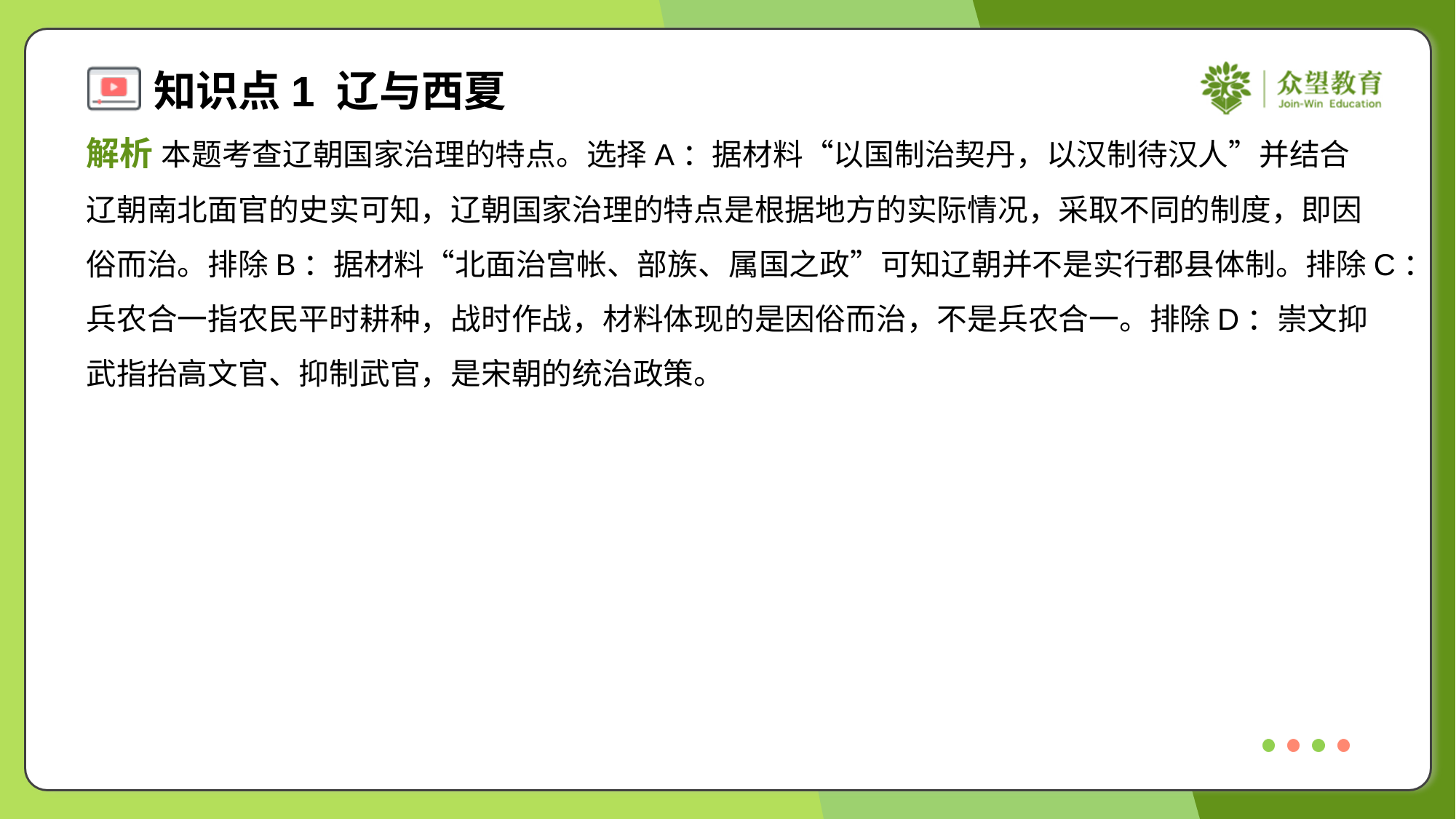

解析 本题考查辽朝国家治理的特点。选择A：据材料“以国制治契丹，以汉制待汉人”并结合
辽朝南北面官的史实可知，辽朝国家治理的特点是根据地方的实际情况，采取不同的制度，即因
俗而治。排除B：据材料“北面治宫帐、部族、属国之政”可知辽朝并不是实行郡县体制。排除C：
兵农合一指农民平时耕种，战时作战，材料体现的是因俗而治，不是兵农合一。排除D：崇文抑
武指抬高文官、抑制武官，是宋朝的统治政策。